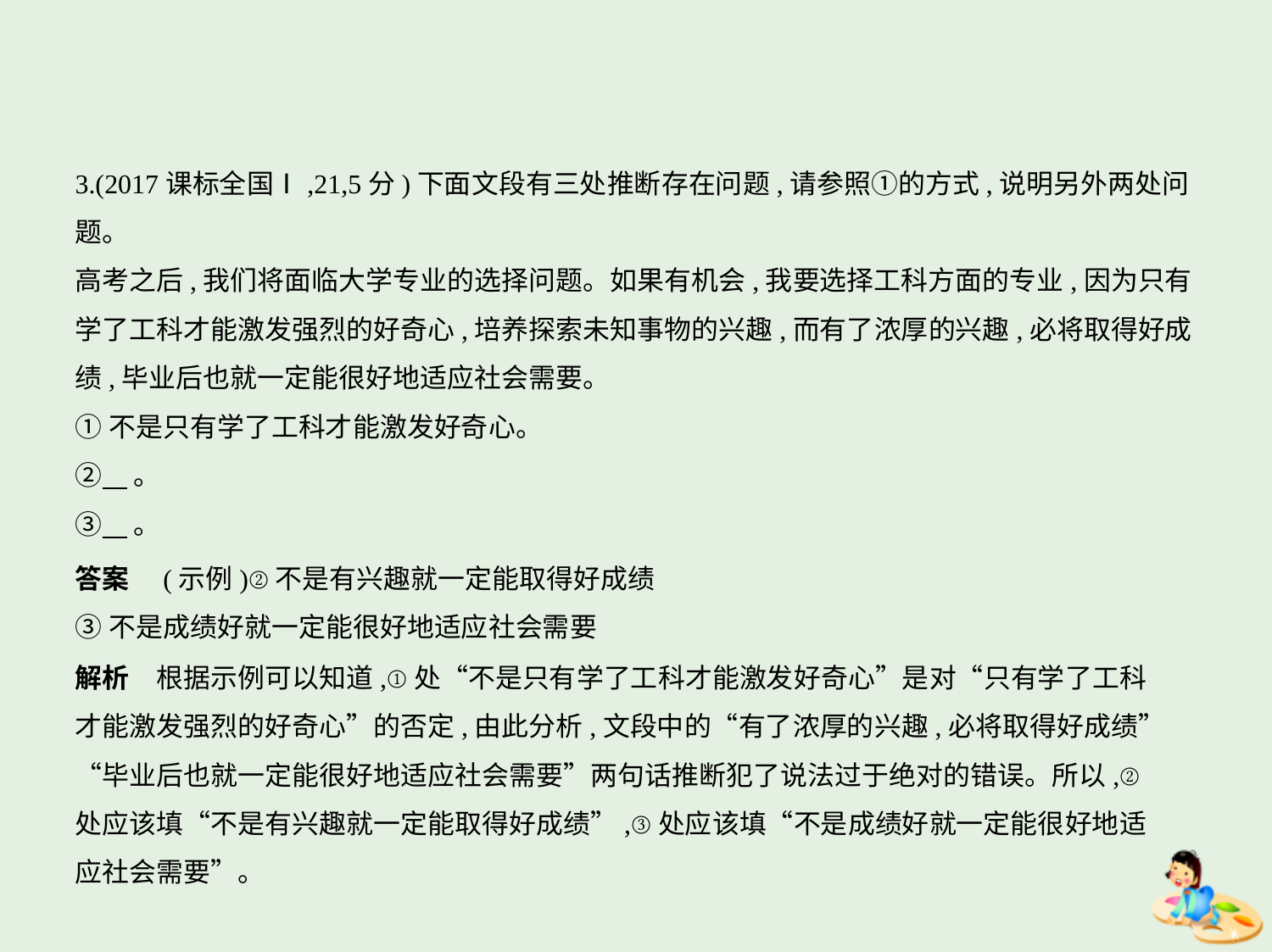

3.(2017课标全国Ⅰ,21,5分)下面文段有三处推断存在问题,请参照①的方式,说明另外两处问
题。
高考之后,我们将面临大学专业的选择问题。如果有机会,我要选择工科方面的专业,因为只有
学了工科才能激发强烈的好奇心,培养探索未知事物的兴趣,而有了浓厚的兴趣,必将取得好成
绩,毕业后也就一定能很好地适应社会需要。
①不是只有学了工科才能激发好奇心。
②    。
③    。
答案　(示例)②不是有兴趣就一定能取得好成绩
③不是成绩好就一定能很好地适应社会需要
解析　根据示例可以知道,①处“不是只有学了工科才能激发好奇心”是对“只有学了工科
才能激发强烈的好奇心”的否定,由此分析,文段中的“有了浓厚的兴趣,必将取得好成绩”
“毕业后也就一定能很好地适应社会需要”两句话推断犯了说法过于绝对的错误。所以,②
处应该填“不是有兴趣就一定能取得好成绩”,③处应该填“不是成绩好就一定能很好地适
应社会需要”。